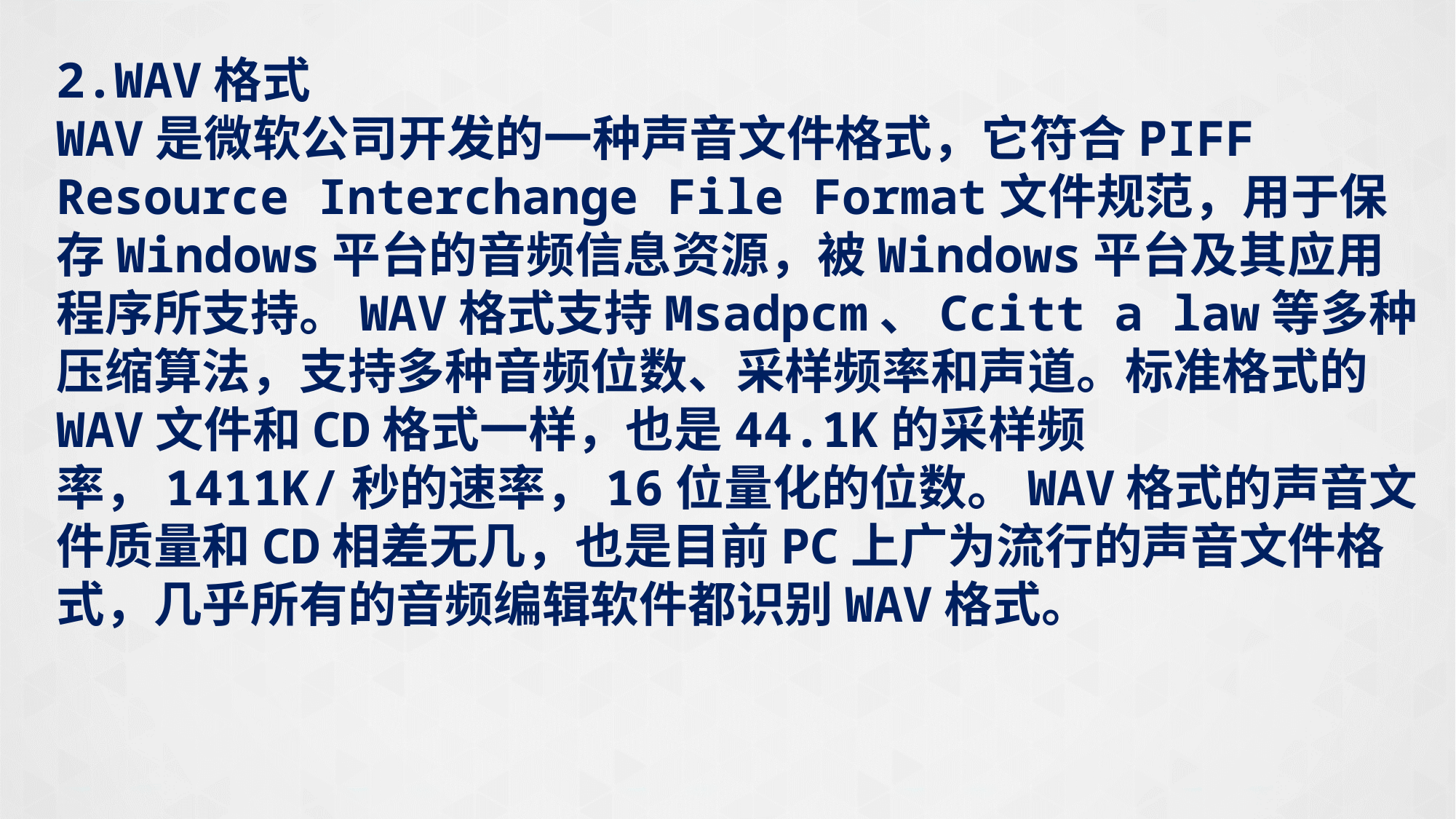

2.WAV格式
WAV是微软公司开发的一种声音文件格式，它符合PIFF Resource Interchange File Format文件规范，用于保存Windows平台的音频信息资源，被Windows平台及其应用程序所支持。WAV格式支持Msadpcm、Ccitt a law等多种压缩算法，支持多种音频位数、采样频率和声道。标准格式的WAV文件和CD格式一样，也是44.1K的采样频率，1411K/秒的速率，16位量化的位数。WAV格式的声音文件质量和CD相差无几，也是目前PC上广为流行的声音文件格式，几乎所有的音频编辑软件都识别WAV格式。